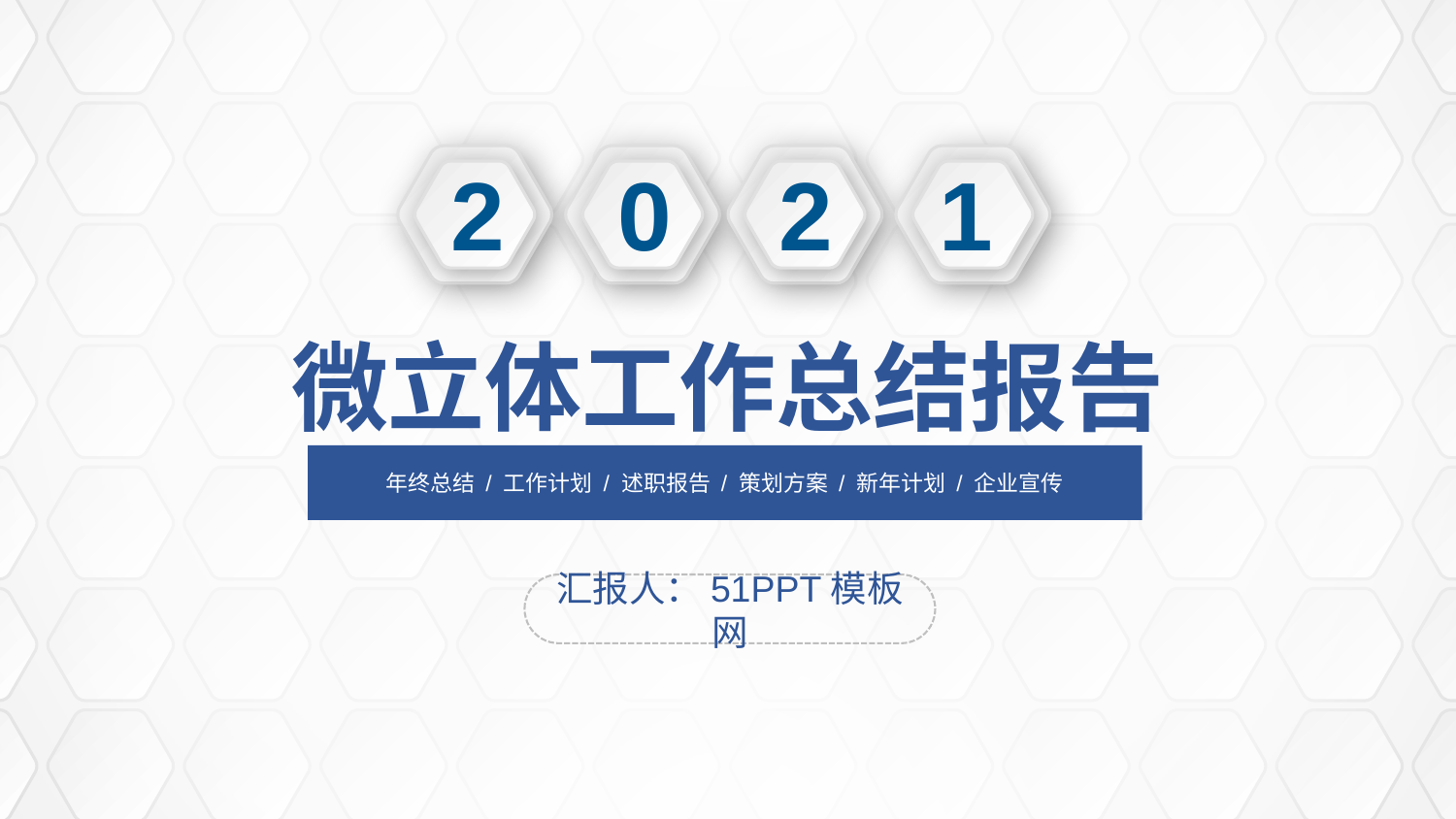

0

2

1

2
微立体工作总结报告

年终总结 / 工作计划 / 述职报告 / 策划方案 / 新年计划 / 企业宣传
汇报人：51PPT模板网